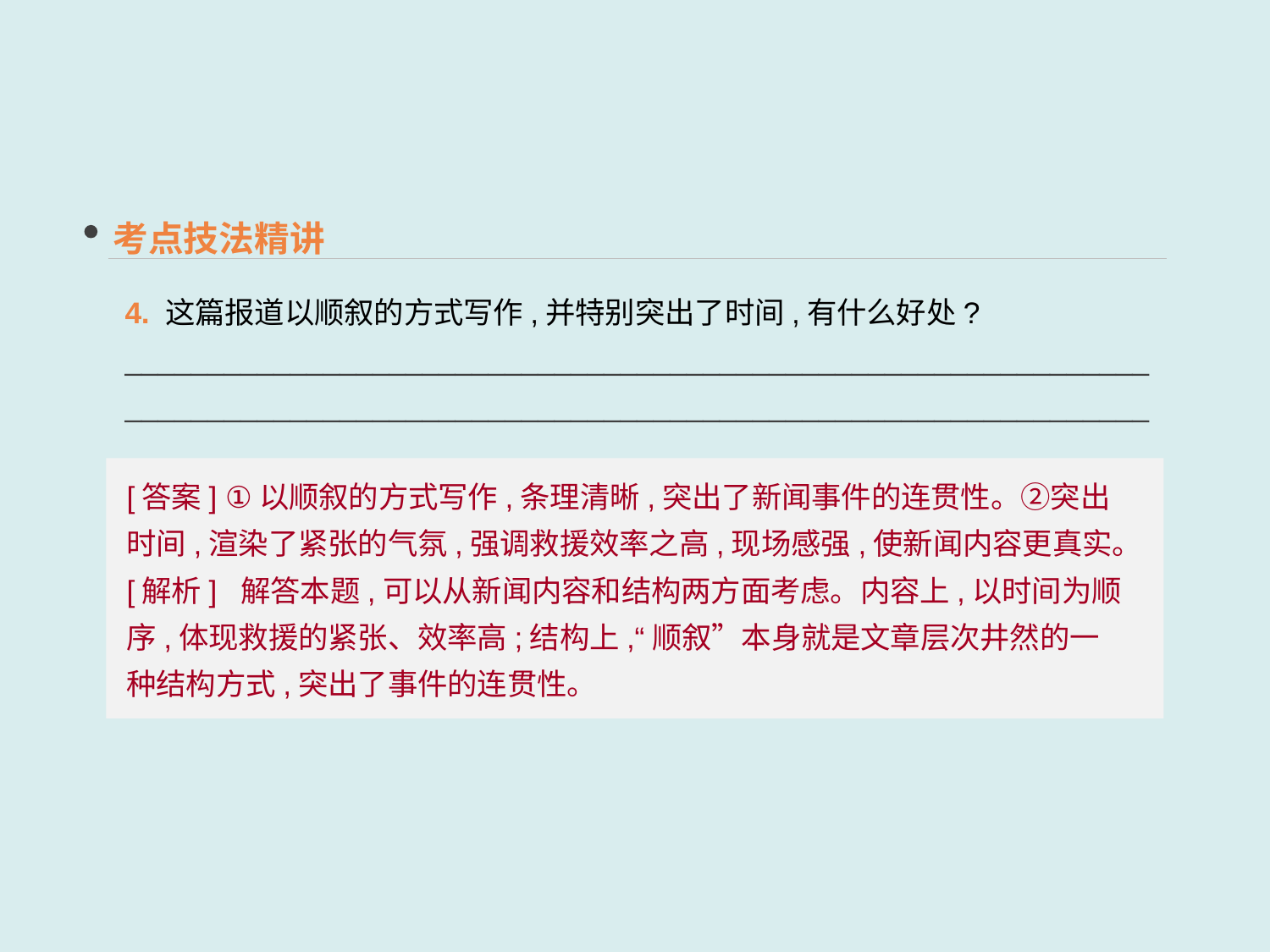

考点技法精讲

4. 这篇报道以顺叙的方式写作,并特别突出了时间,有什么好处?
____________________________________________________________________________________________________________________________________________________________

[答案] ①以顺叙的方式写作,条理清晰,突出了新闻事件的连贯性。②突出时间,渲染了紧张的气氛,强调救援效率之高,现场感强,使新闻内容更真实。
[解析]  解答本题,可以从新闻内容和结构两方面考虑。内容上,以时间为顺序,体现救援的紧张、效率高;结构上,“顺叙”本身就是文章层次井然的一种结构方式,突出了事件的连贯性。